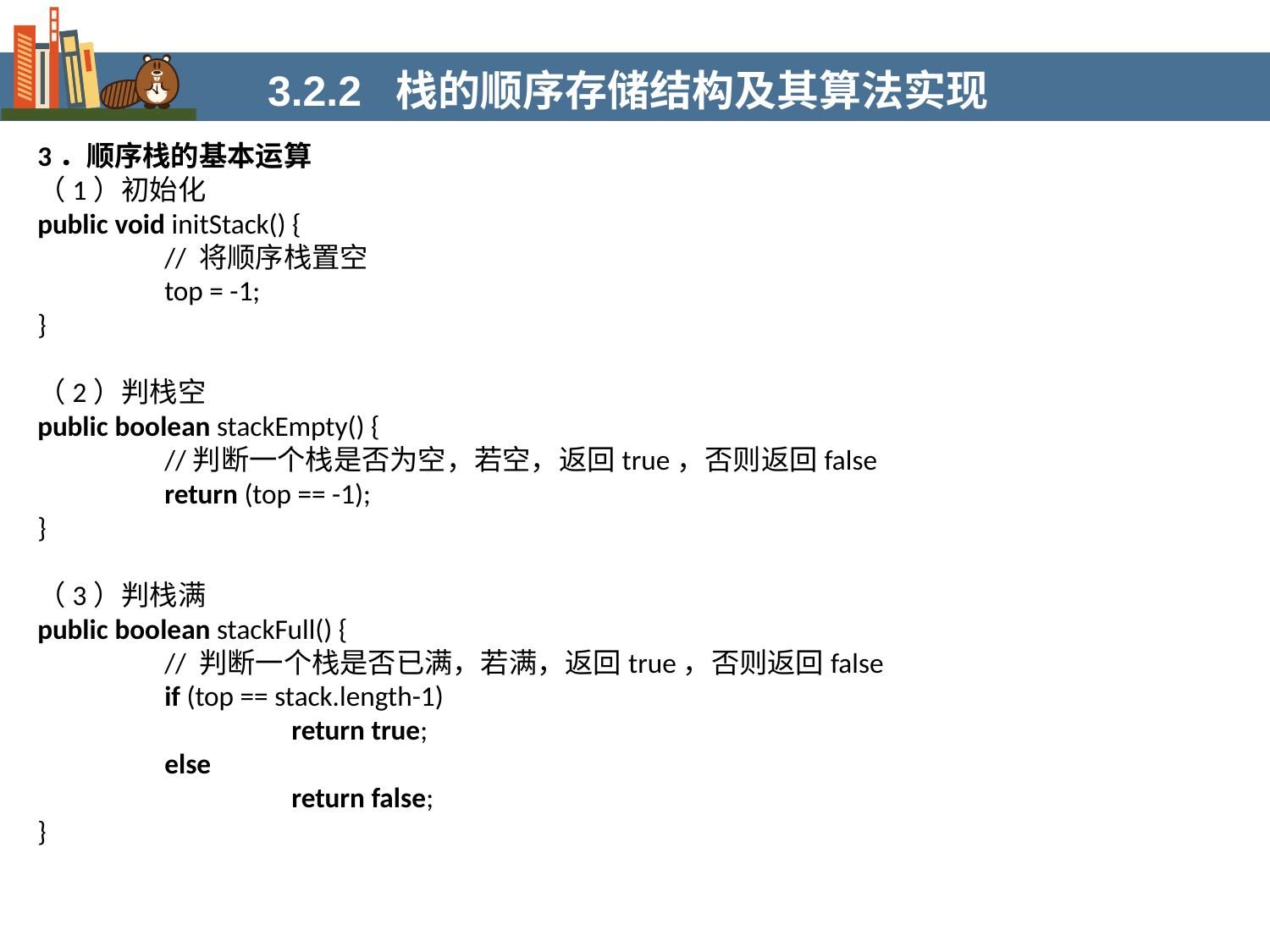

3.2.2  栈的顺序存储结构及其算法实现
3．顺序栈的基本运算
（1）初始化
public void initStack() {
	// 将顺序栈置空
	top = -1;
}

（2）判栈空
public boolean stackEmpty() {
	//判断一个栈是否为空，若空，返回true，否则返回false
	return (top == -1);
}

（3）判栈满
public boolean stackFull() {
	// 判断一个栈是否已满，若满，返回true，否则返回false
	if (top == stack.length-1)
		return true;
	else
		return false;
}